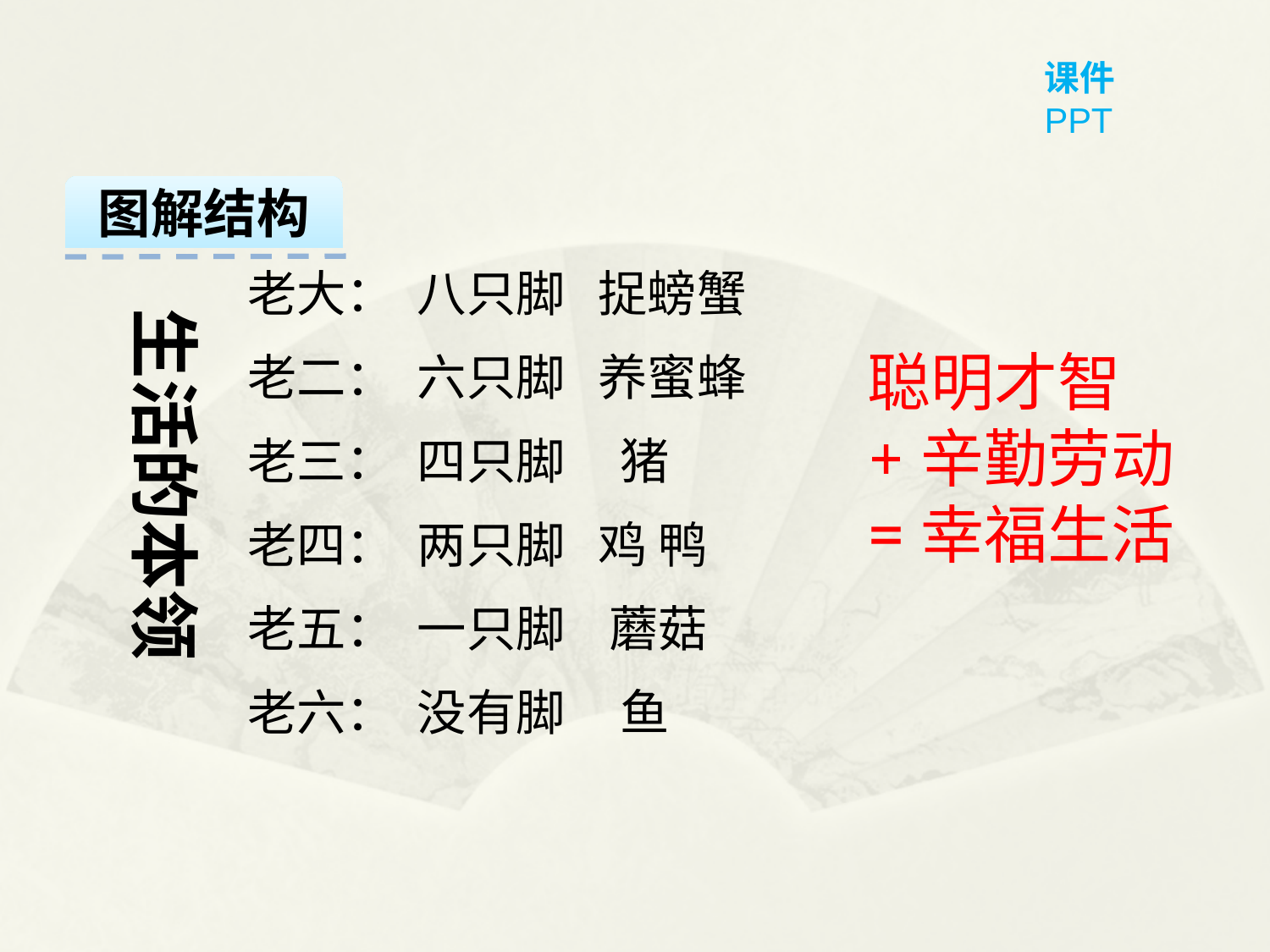

课件PPT
图解结构

老大：  八只脚   捉螃蟹
老二：  六只脚   养蜜蜂
老三：  四只脚     猪
老四：  两只脚   鸡 鸭
老五：  一只脚    蘑菇
老六：  没有脚     鱼
生活的本领
聪明才智+辛勤劳动=幸福生活